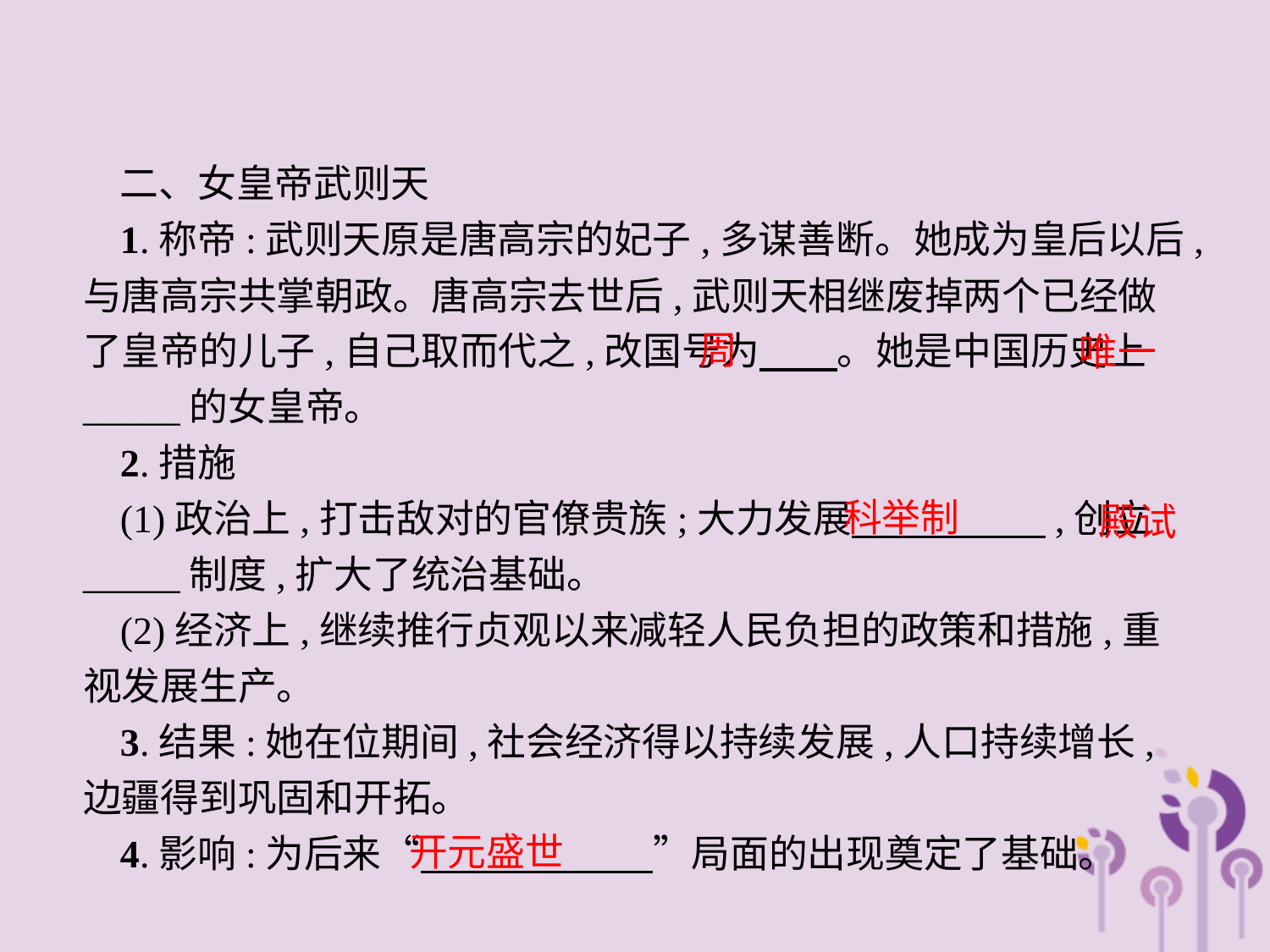

二、女皇帝武则天
1.称帝:武则天原是唐高宗的妃子,多谋善断。她成为皇后以后,与唐高宗共掌朝政。唐高宗去世后,武则天相继废掉两个已经做了皇帝的儿子,自己取而代之,改国号为　　。她是中国历史上_____的女皇帝。
2.措施
(1)政治上,打击敌对的官僚贵族;大力发展　　　　　,创立_____制度,扩大了统治基础。
(2)经济上,继续推行贞观以来减轻人民负担的政策和措施,重视发展生产。
3.结果:她在位期间,社会经济得以持续发展,人口持续增长,边疆得到巩固和开拓。
4.影响:为后来“　　　　　　”局面的出现奠定了基础。
周
唯一
科举制
殿试
开元盛世